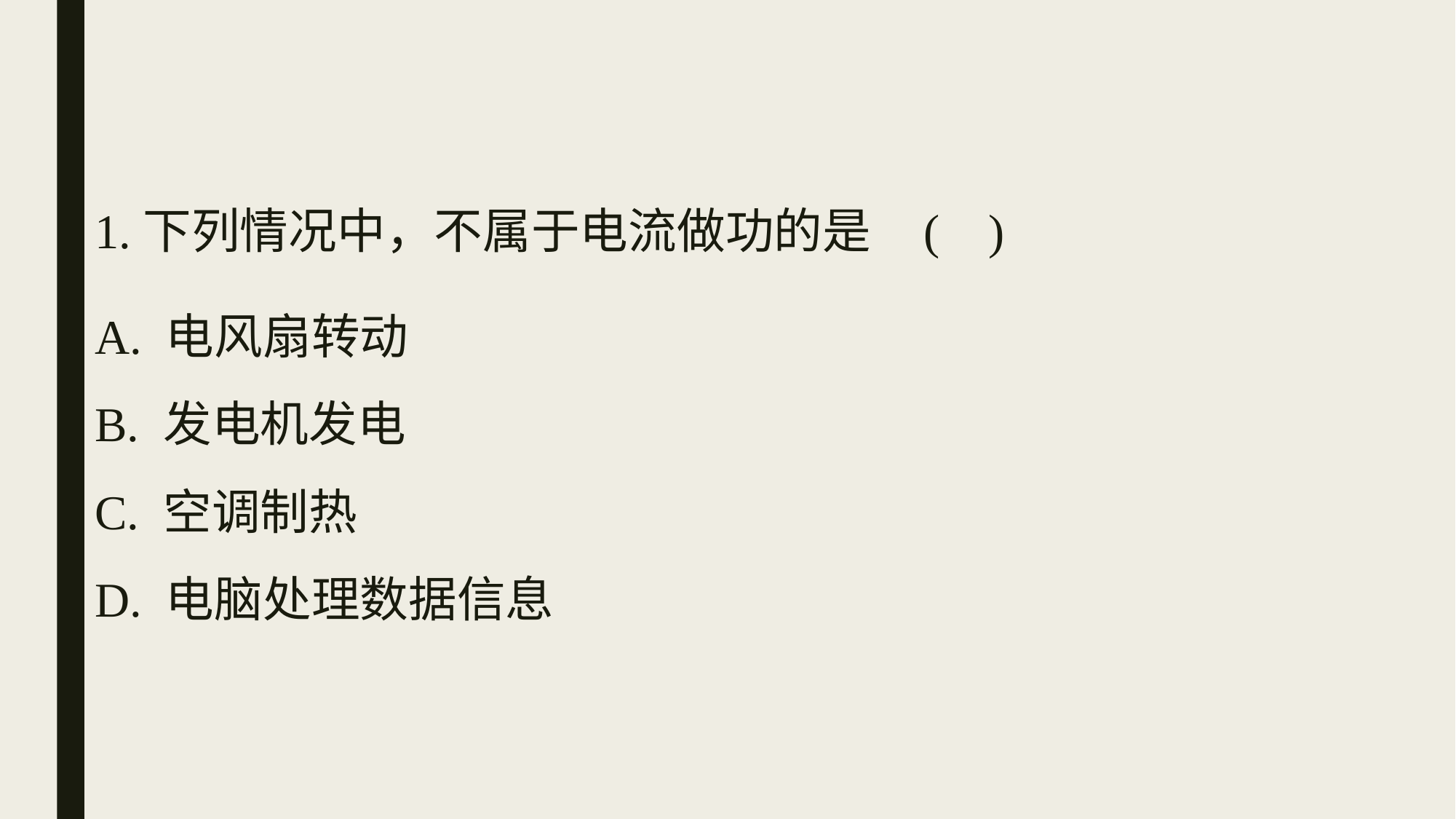

1.下列情况中，不属于电流做功的是   (    )
A. 电风扇转动
B. 发电机发电
C. 空调制热
D. 电脑处理数据信息